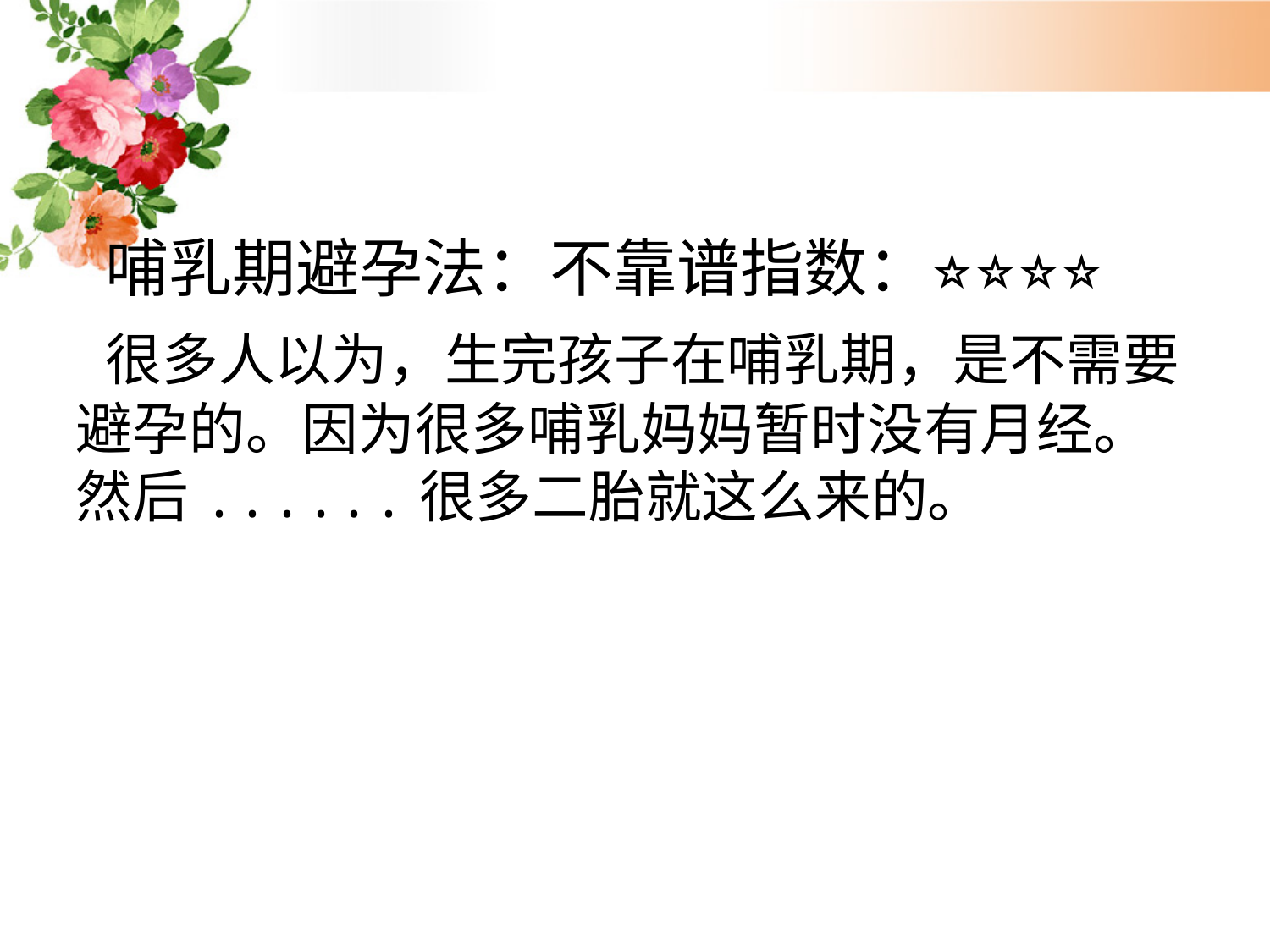

#
 哺乳期避孕法：不靠谱指数：⭐⭐⭐⭐
 很多人以为，生完孩子在哺乳期，是不需要避孕的。因为很多哺乳妈妈暂时没有月经。然后......很多二胎就这么来的。